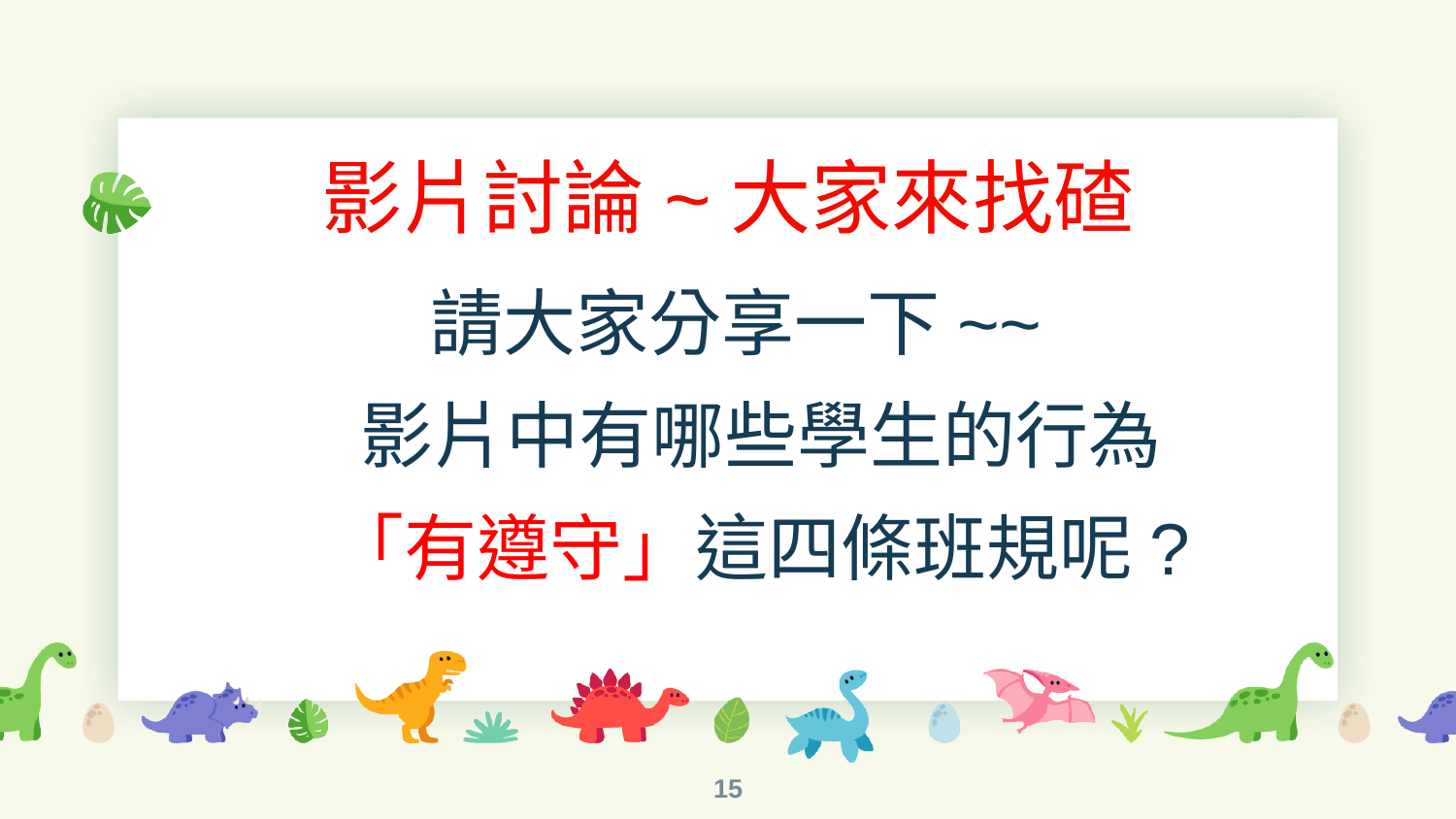

# 影片討論~大家來找碴
請大家分享一下~~
  影片中有哪些學生的行為
  「有遵守」這四條班規呢?
15